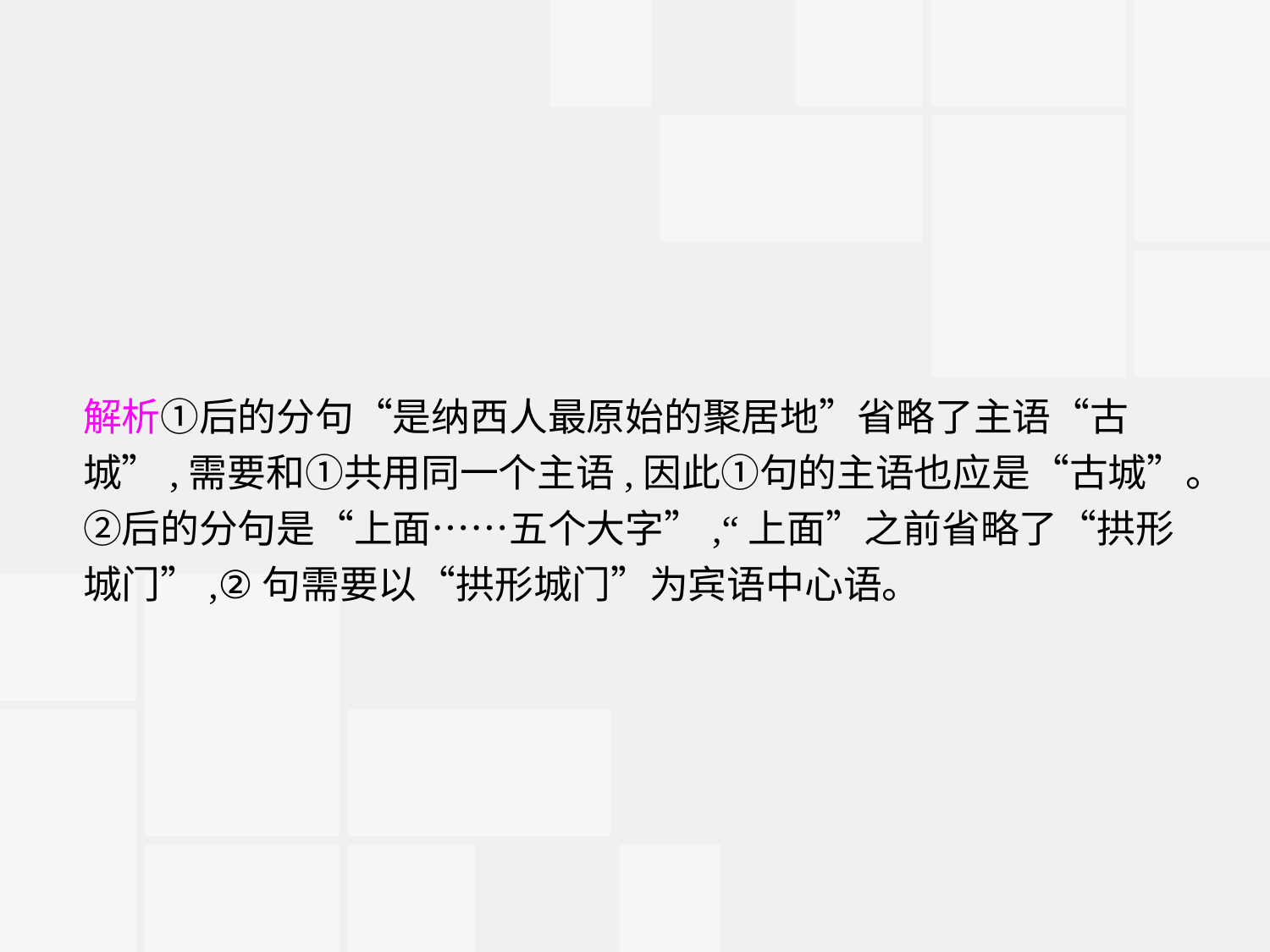

解析①后的分句“是纳西人最原始的聚居地”省略了主语“古城”,需要和①共用同一个主语,因此①句的主语也应是“古城”。②后的分句是“上面……五个大字”,“上面”之前省略了“拱形城门”,②句需要以“拱形城门”为宾语中心语。